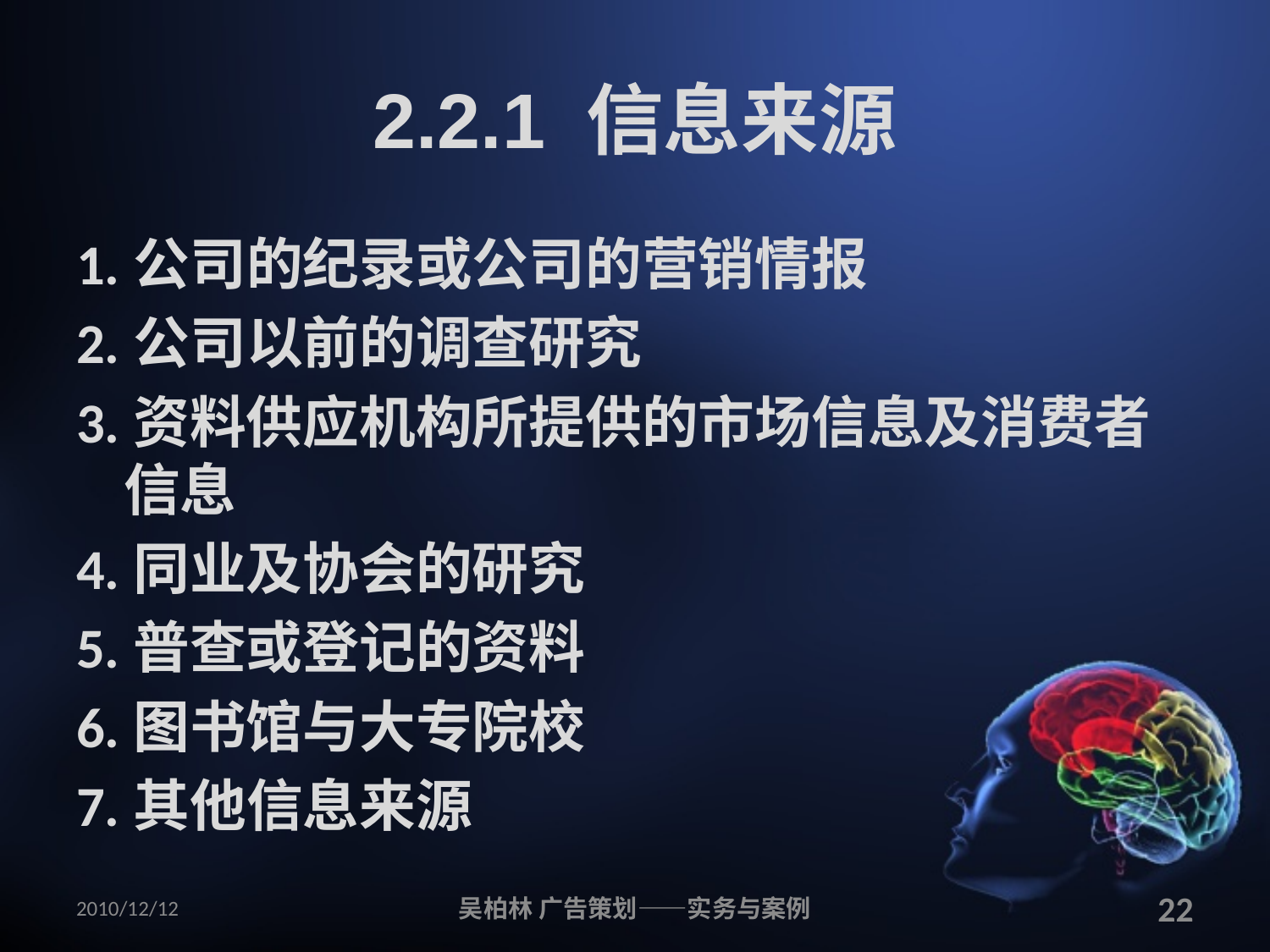

# 2.2.1 信息来源
1.公司的纪录或公司的营销情报
2.公司以前的调查研究
3.资料供应机构所提供的市场信息及消费者信息
4.同业及协会的研究
5.普查或登记的资料
6.图书馆与大专院校
7.其他信息来源
2010/12/12
吴柏林 广告策划——实务与案例
22